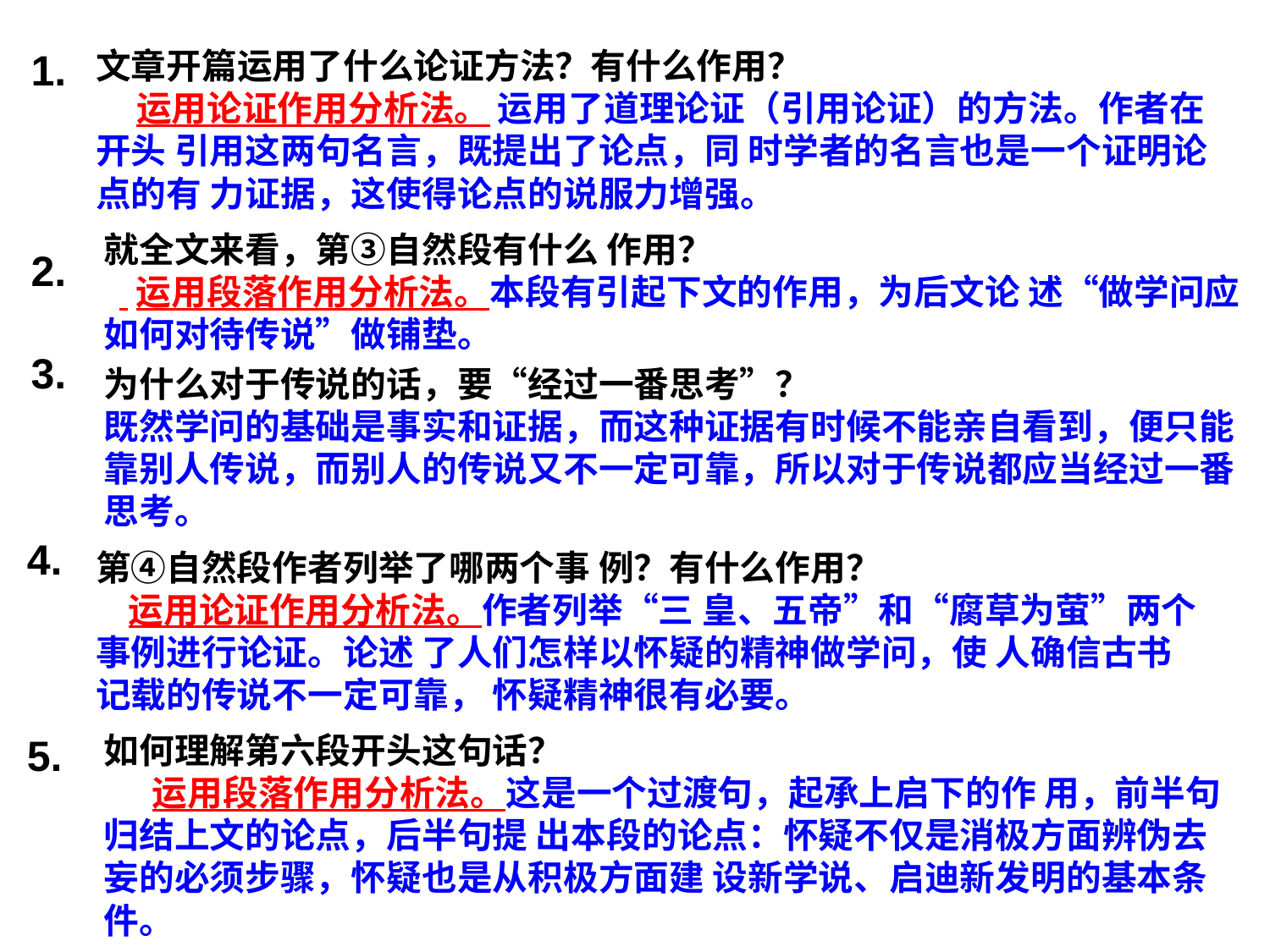

1.
文章开篇运用了什么论证方法？有什么作用？
    运用论证作用分析法。 运用了道理论证（引用论证）的方法。作者在开头 引用这两句名言，既提出了论点，同 时学者的名言也是一个证明论点的有 力证据，这使得论点的说服力增强。
就全文来看，第③自然段有什么 作用？
   运用段落作用分析法。本段有引起下文的作用，为后文论 述“做学问应如何对待传说”做铺垫。
2.
3.
为什么对于传说的话，要“经过一番思考”？
既然学问的基础是事实和证据，而这种证据有时候不能亲自看到，便只能 靠别人传说，而别人的传说又不一定可靠，所以对于传说都应当经过一番思考。
4.
第④自然段作者列举了哪两个事 例？有什么作用？
   运用论证作用分析法。作者列举“三 皇、五帝”和“腐草为萤”两个事例进行论证。论述 了人们怎样以怀疑的精神做学问，使 人确信古书记载的传说不一定可靠， 怀疑精神很有必要。
5.
如何理解第六段开头这句话？
     运用段落作用分析法。这是一个过渡句，起承上启下的作 用，前半句归结上文的论点，后半句提 出本段的论点：怀疑不仅是消极方面辨伪去妄的必须步骤，怀疑也是从积极方面建 设新学说、启迪新发明的基本条件。